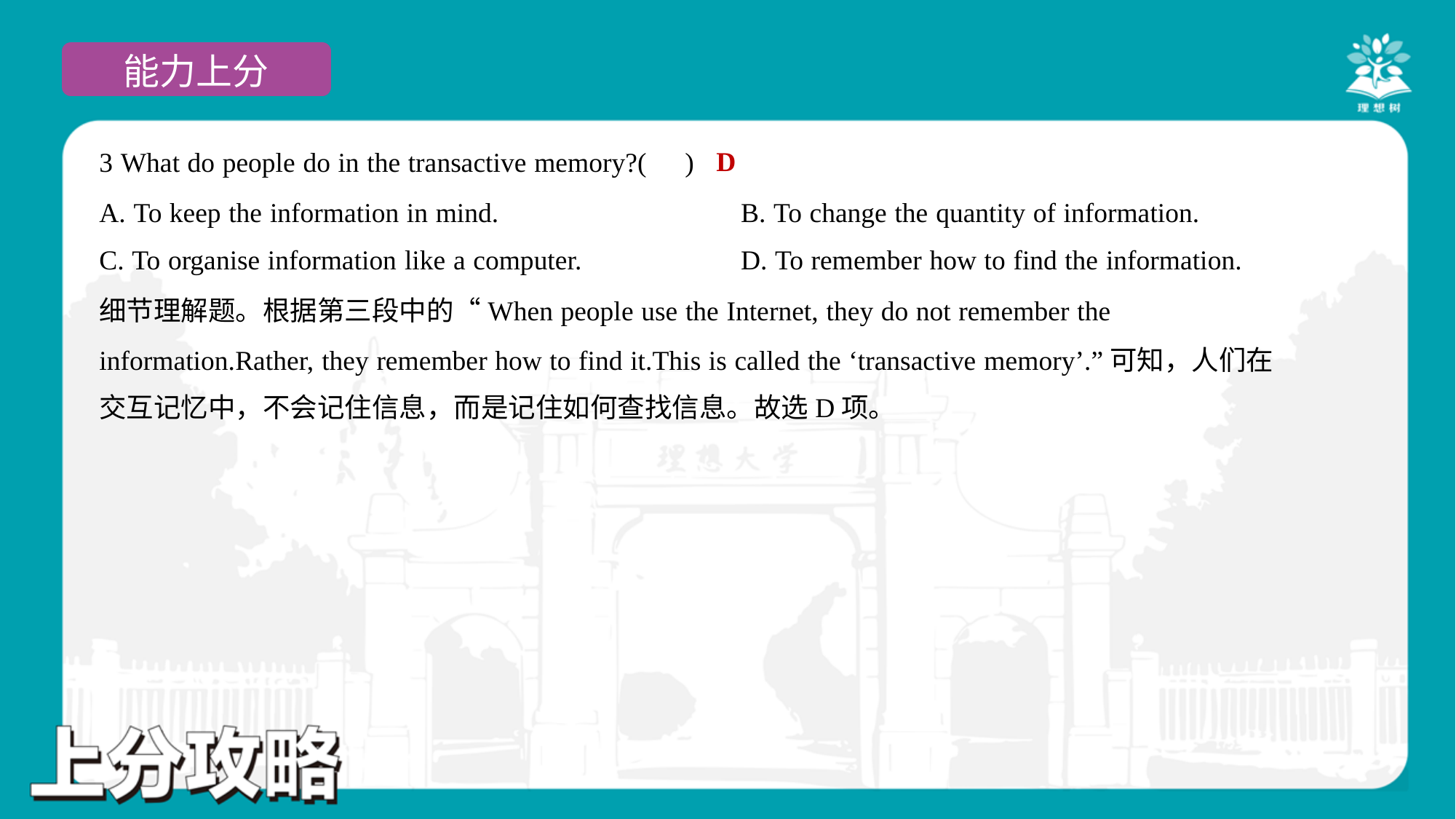

D
3 What do people do in the transactive memory?(     )
A. To keep the information in mind.	B. To change the quantity of information.
C. To organise information like a computer.	D. To remember how to find the information.
细节理解题。根据第三段中的“When people use the Internet, they do not remember the
information.Rather, they remember how to find it.This is called the ‘transactive memory’.”可知，人们在
交互记忆中，不会记住信息，而是记住如何查找信息。故选D项。